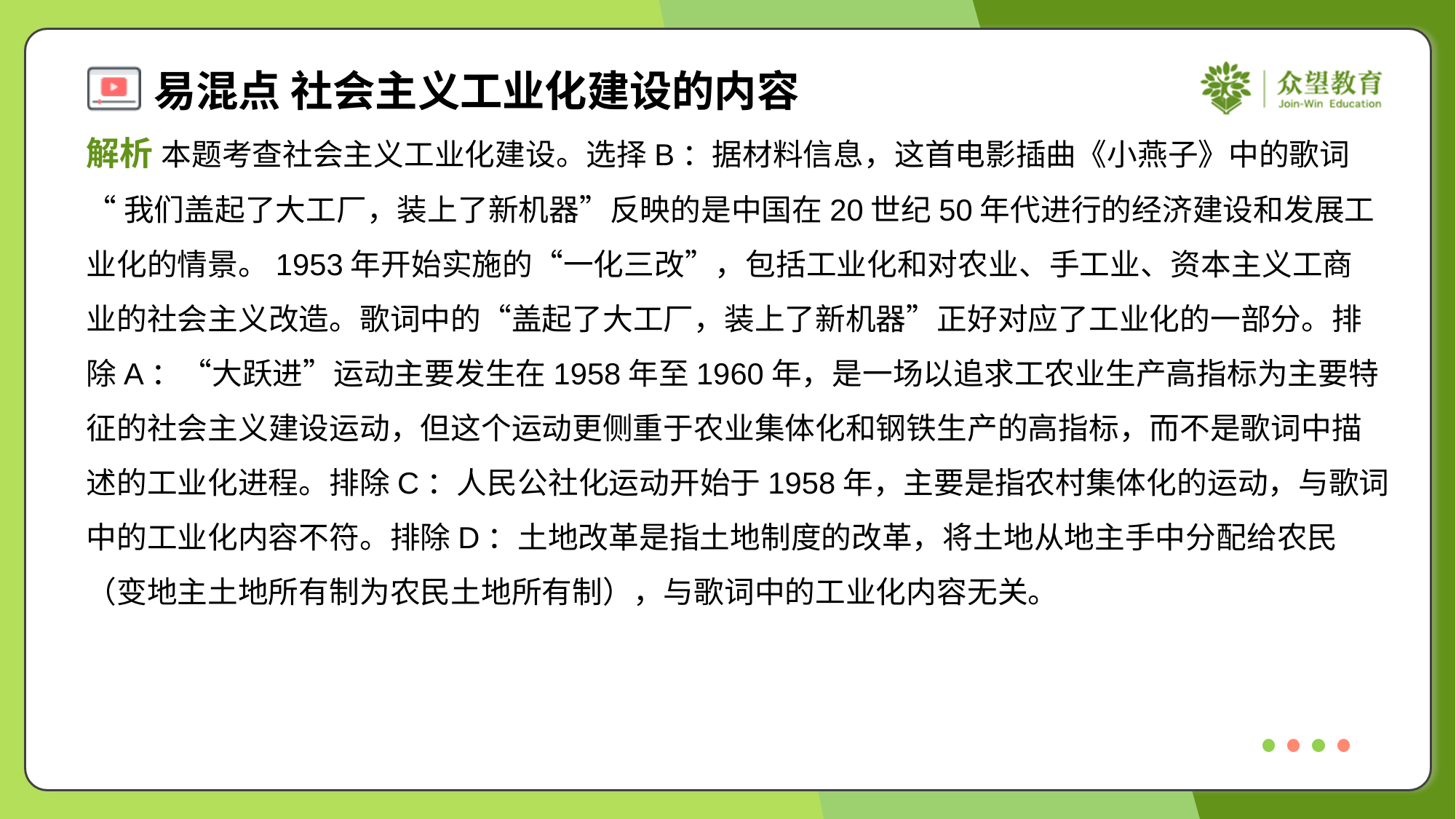

解析 本题考查社会主义工业化建设。选择B：据材料信息，这首电影插曲《小燕子》中的歌词
“我们盖起了大工厂，装上了新机器”反映的是中国在20世纪50年代进行的经济建设和发展工
业化的情景。1953年开始实施的“一化三改”，包括工业化和对农业、手工业、资本主义工商
业的社会主义改造。歌词中的“盖起了大工厂，装上了新机器”正好对应了工业化的一部分。排
除A：“大跃进”运动主要发生在1958年至1960年，是一场以追求工农业生产高指标为主要特
征的社会主义建设运动，但这个运动更侧重于农业集体化和钢铁生产的高指标，而不是歌词中描
述的工业化进程。排除C：人民公社化运动开始于1958年，主要是指农村集体化的运动，与歌词
中的工业化内容不符。排除D：土地改革是指土地制度的改革，将土地从地主手中分配给农民
（变地主土地所有制为农民土地所有制），与歌词中的工业化内容无关。